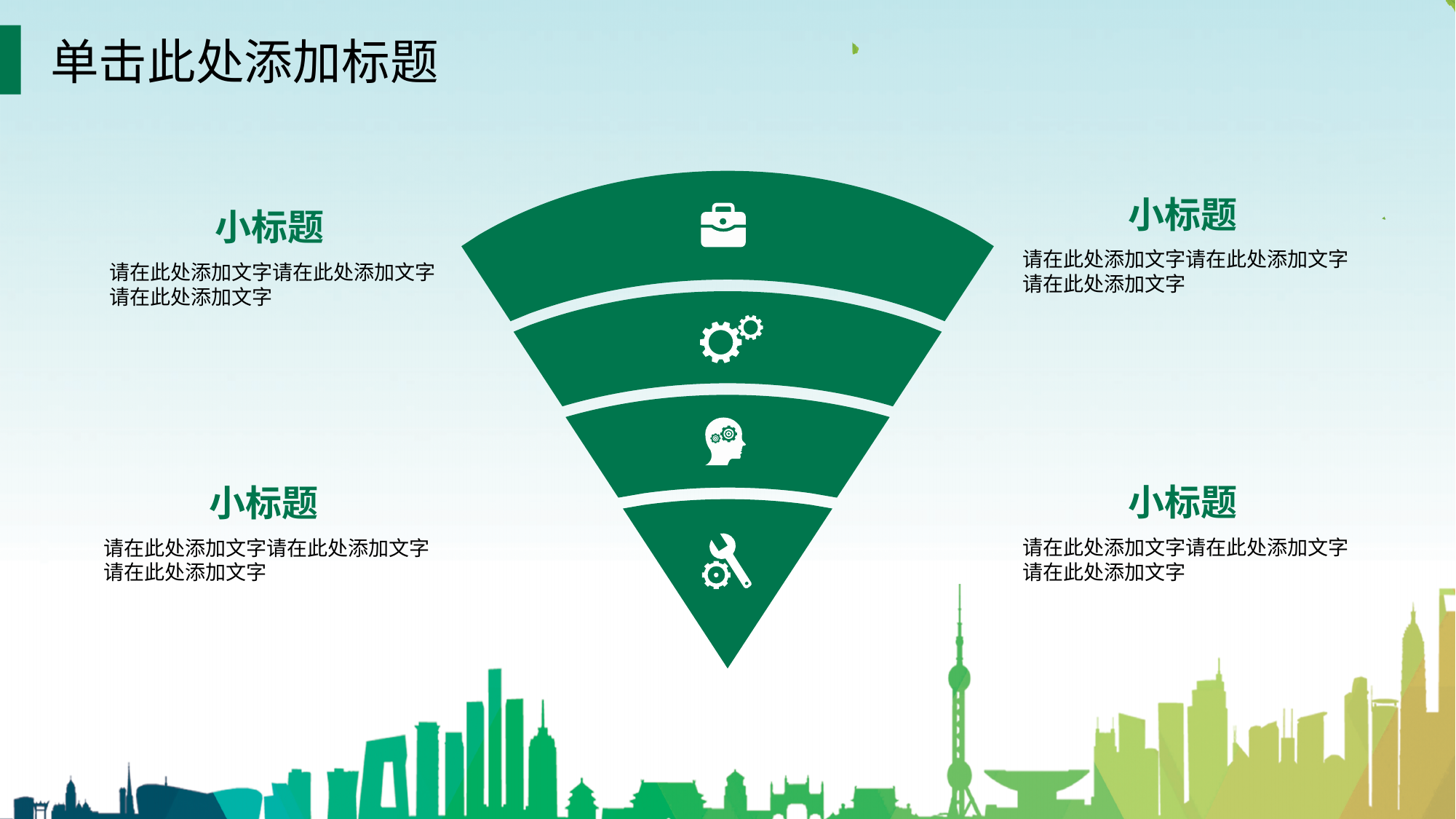

单击此处添加标题

小标题
请在此处添加文字请在此处添加文字请在此处添加文字
小标题
请在此处添加文字请在此处添加文字请在此处添加文字

小标题
请在此处添加文字请在此处添加文字请在此处添加文字
小标题
请在此处添加文字请在此处添加文字请在此处添加文字